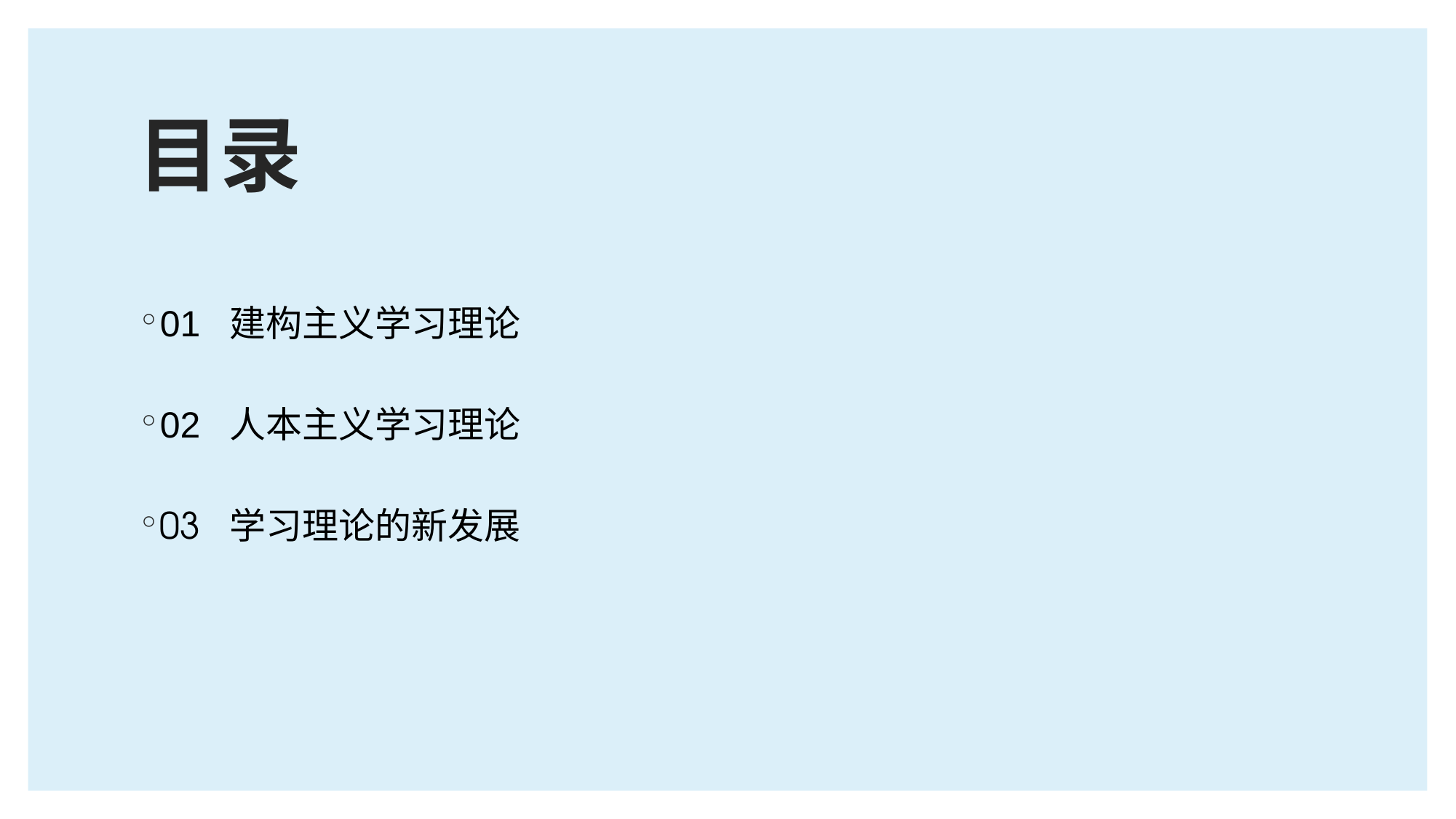

# 目录
01  建构主义学习理论
02  人本主义学习理论
03  学习理论的新发展